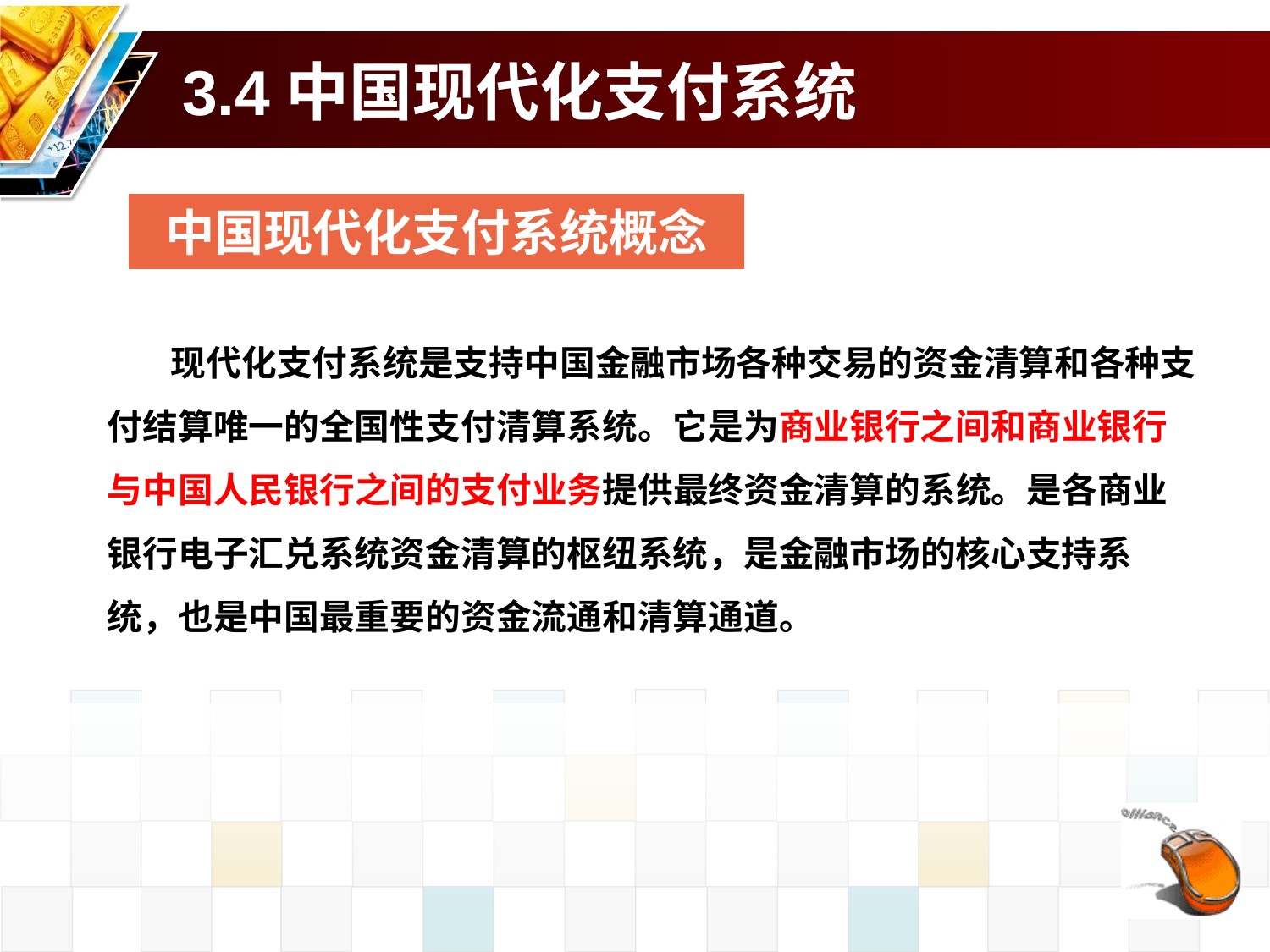

# 3.4中国现代化支付系统
中国现代化支付系统概念
现代化支付系统是支持中国金融市场各种交易的资金清算和各种支付结算唯一的全国性支付清算系统。它是为商业银行之间和商业银行与中国人民银行之间的支付业务提供最终资金清算的系统。是各商业银行电子汇兑系统资金清算的枢纽系统，是金融市场的核心支持系统，也是中国最重要的资金流通和清算通道。